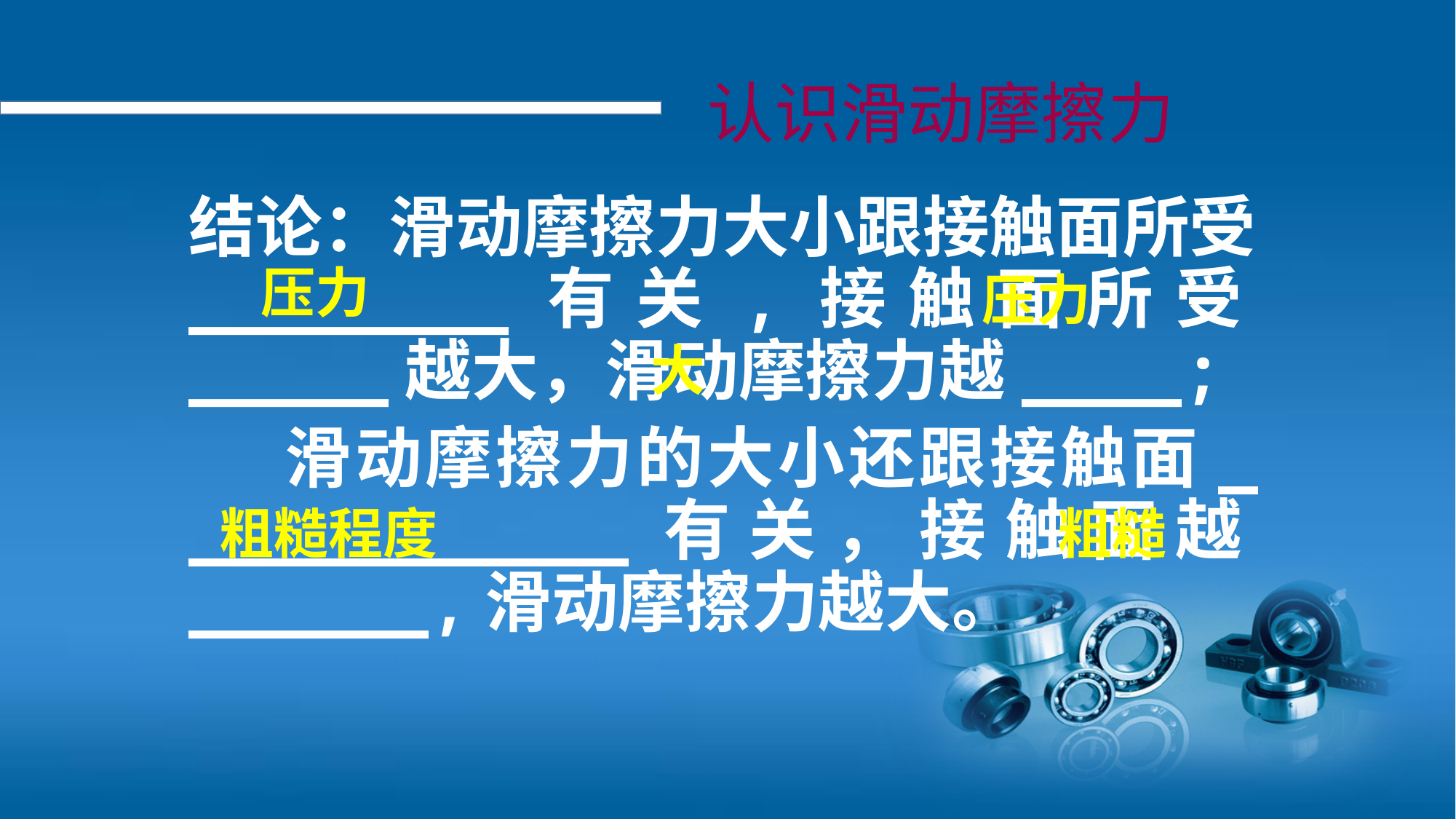

认识滑动摩擦力

结论：滑动摩擦力大小跟接触面所受________有关,接触面所受_____越大，滑动摩擦力越____;
    滑动摩擦力的大小还跟接触面_ ___________有关，接触面越______,滑动摩擦力越大。
压力
压力
大
粗糙
粗糙程度